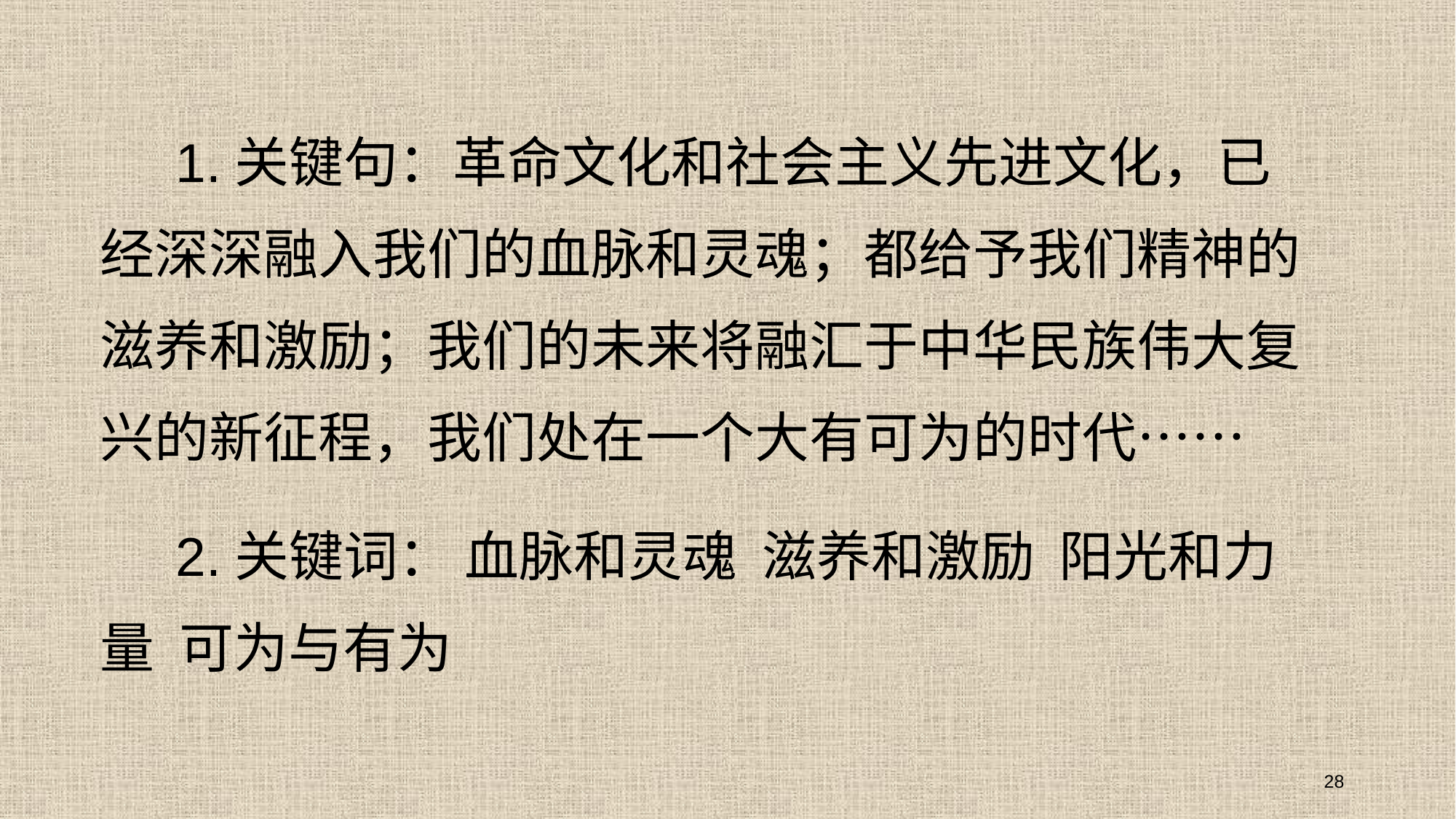

1.关键句：革命文化和社会主义先进文化，已经深深融入我们的血脉和灵魂；都给予我们精神的滋养和激励；我们的未来将融汇于中华民族伟大复兴的新征程，我们处在一个大有可为的时代……
     2.关键词： 血脉和灵魂  滋养和激励  阳光和力量  可为与有为
28